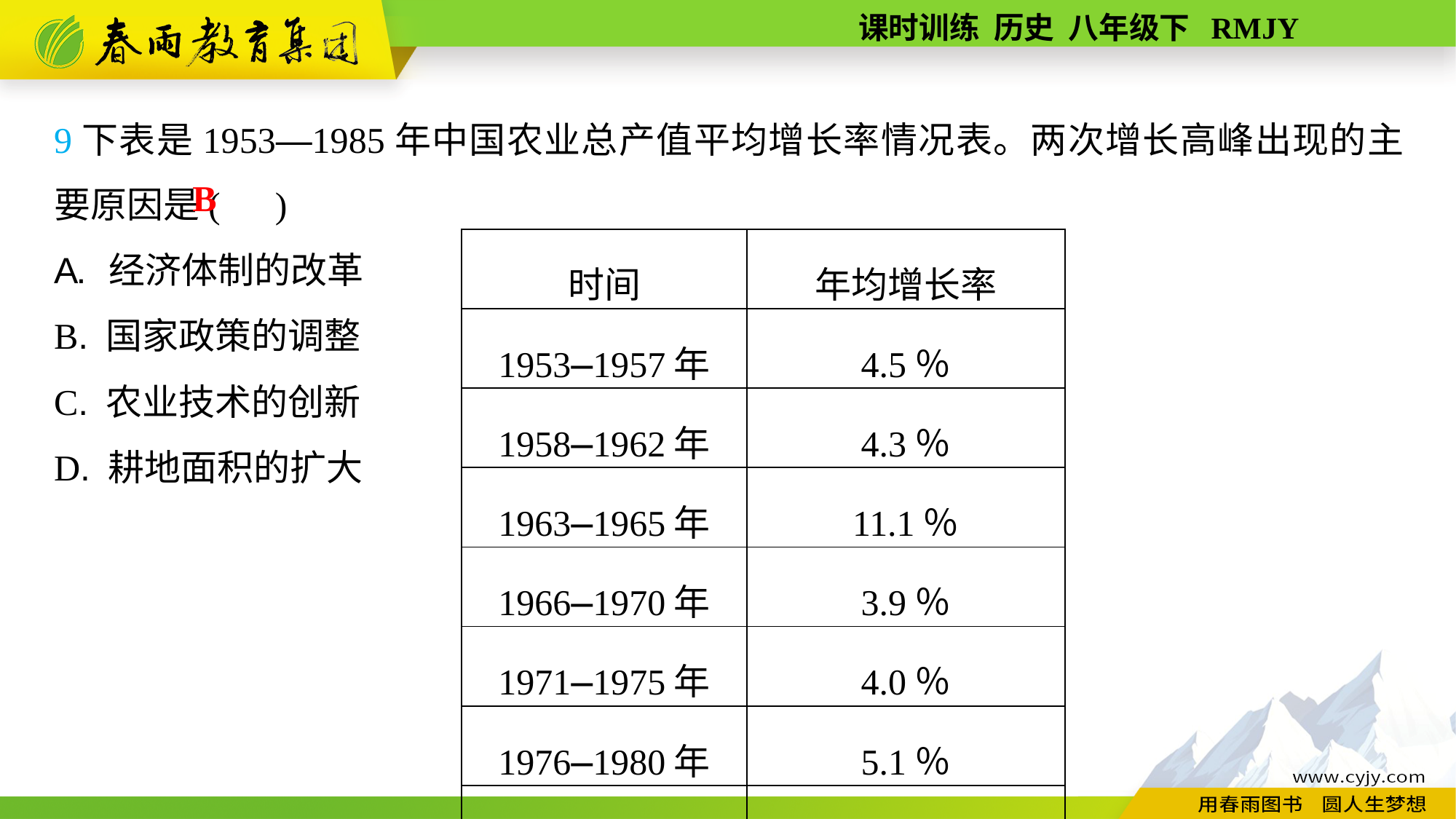

9下表是1953—1985年中国农业总产值平均增长率情况表。两次增长高峰出现的主要原因是(      )
经济体制的改革
B. 国家政策的调整
C. 农业技术的创新
D. 耕地面积的扩大
B
| 时间 | 年均增长率 |
| --- | --- |
| 1953—1957年 | 4.5％ |
| 1958—1962年 | 4.3％ |
| 1963—1965年 | 11.1％ |
| 1966—1970年 | 3.9％ |
| 1971—1975年 | 4.0％ |
| 1976—1980年 | 5.1％ |
| 1981—1985年 | 8.1％ |